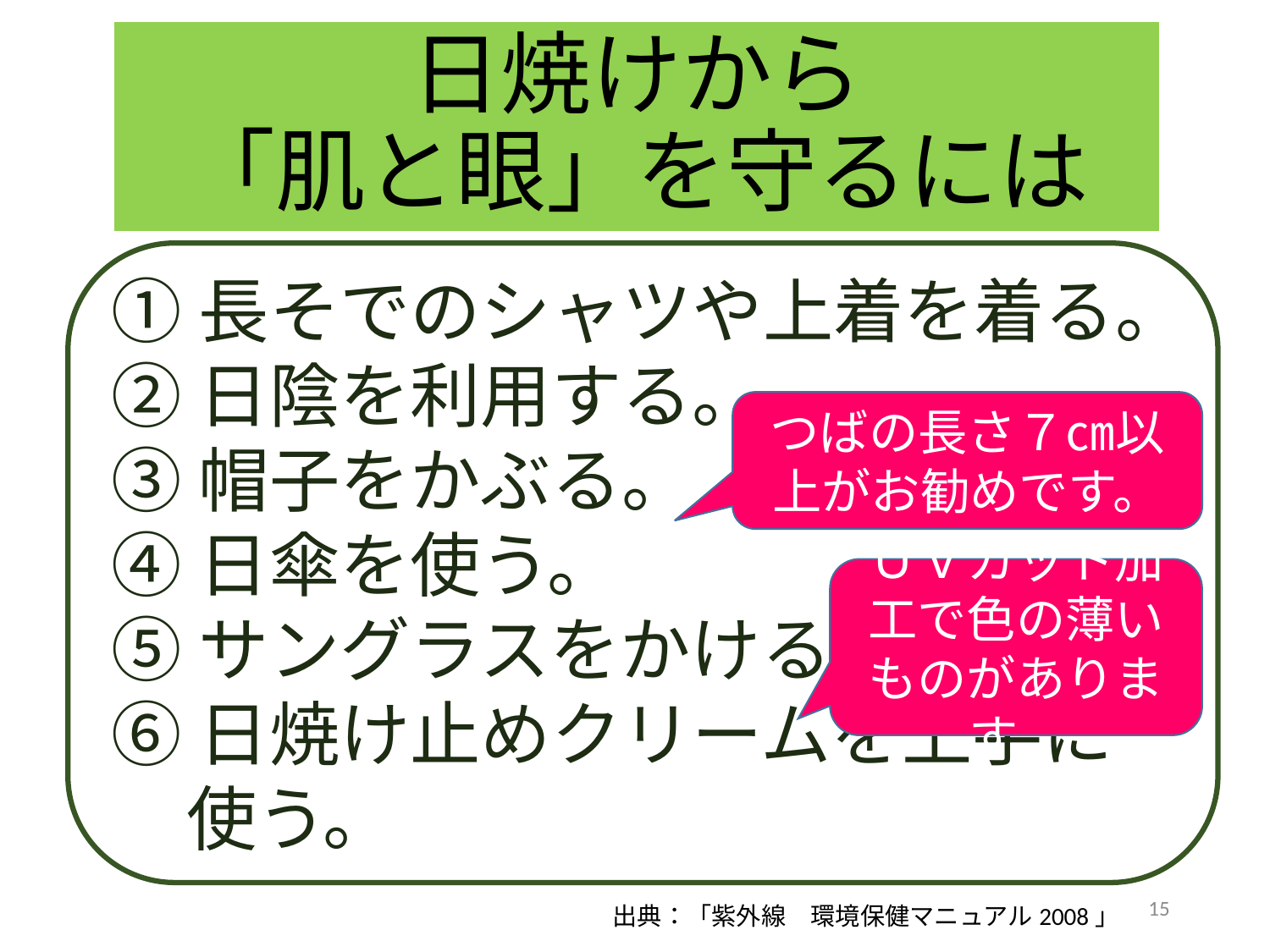

# 日焼けから 「肌と眼」を守るには
①長そでのシャツや上着を着る。
②日陰を利用する。
③帽子をかぶる。
④日傘を使う。
⑤サングラスをかける。
⑥日焼け止めクリームを上手に使う。
つばの長さ７㎝以上がお勧めです。
ＵＶカット加工で色の薄いものがあります。
15
出典：「紫外線　環境保健マニュアル2008」